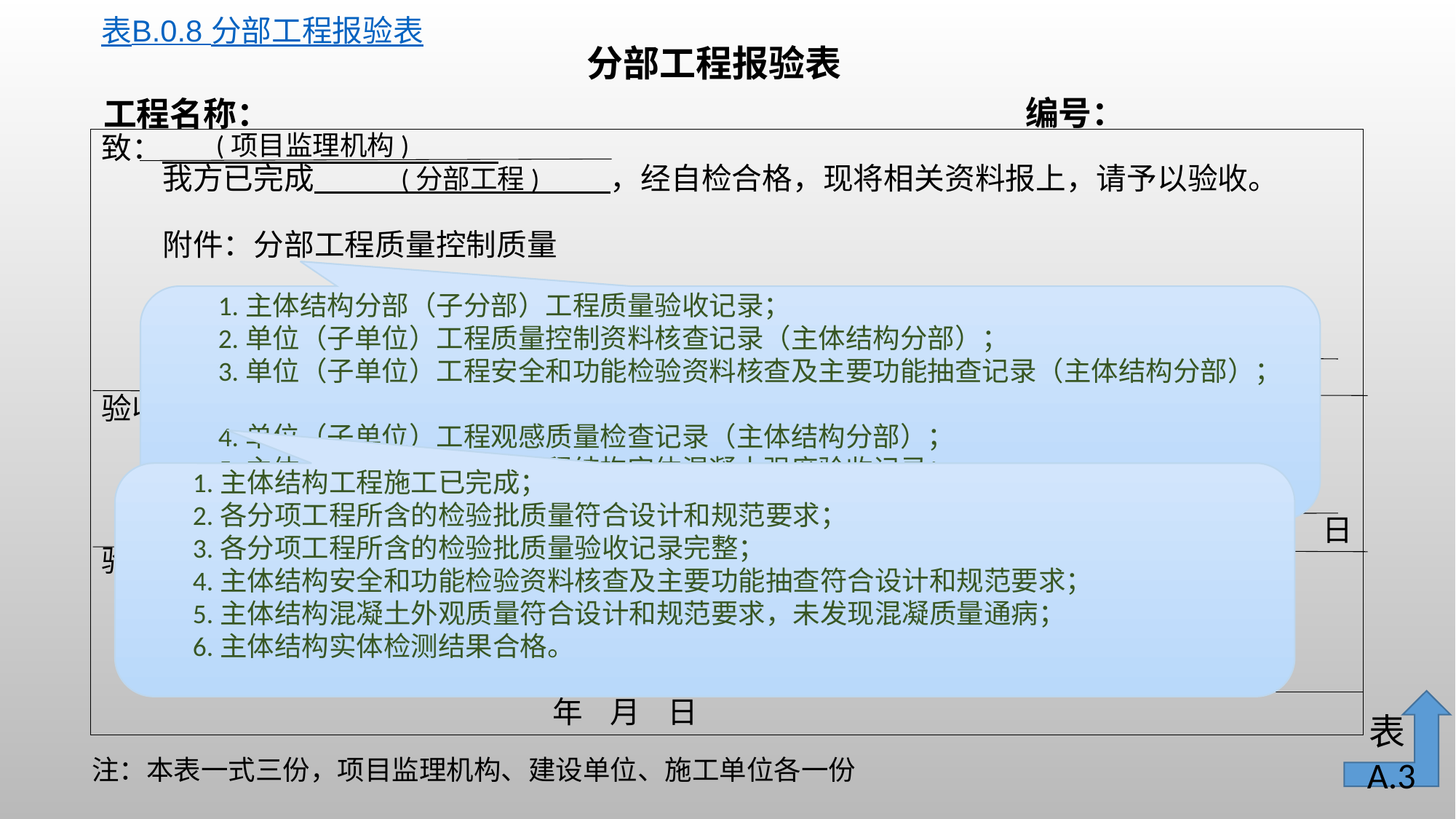

表B.0.8 分部工程报验表
分部工程报验表
编号：
工程名称：
(项目监理机构)
致：
        我方已完成                                            ，经自检合格，现将相关资料报上，请予以验收。

        附件：分部工程质量控制质量

                                                    施工项目部（盖章）
                                                项目技术负责人（签字）
                                                                  年    月    日
验收意见：

                                                                                                          专业监理工程师 （签字）
 年    月    日
验收意见：

                                                  项目监理机构（盖章）
                                                                                                          专业监理工程师 （签字）
                                                                  年    月    日
(分部工程)
         1.主体结构分部（子分部）工程质量验收记录；
         2.单位（子单位）工程质量控制资料核查记录（主体结构分部）；
         3.单位（子单位）工程安全和功能检验资料核查及主要功能抽查记录（主体结构分部）；
         4.单位（子单位）工程观感质量检查记录（主体结构分部）；
         5.主体混凝土结构子分部工程结构实体混凝土强度验收记录；
         6.主体结构分部工程质量验收证明书。
         1.主体结构工程施工已完成；
         2.各分项工程所含的检验批质量符合设计和规范要求；
         3.各分项工程所含的检验批质量验收记录完整；
         4.主体结构安全和功能检验资料核查及主要功能抽查符合设计和规范要求；
         5.主体结构混凝土外观质量符合设计和规范要求，未发现混凝质量通病；
         6.主体结构实体检测结果合格。

表A.3

注：本表一式三份，项目监理机构、建设单位、施工单位各一份